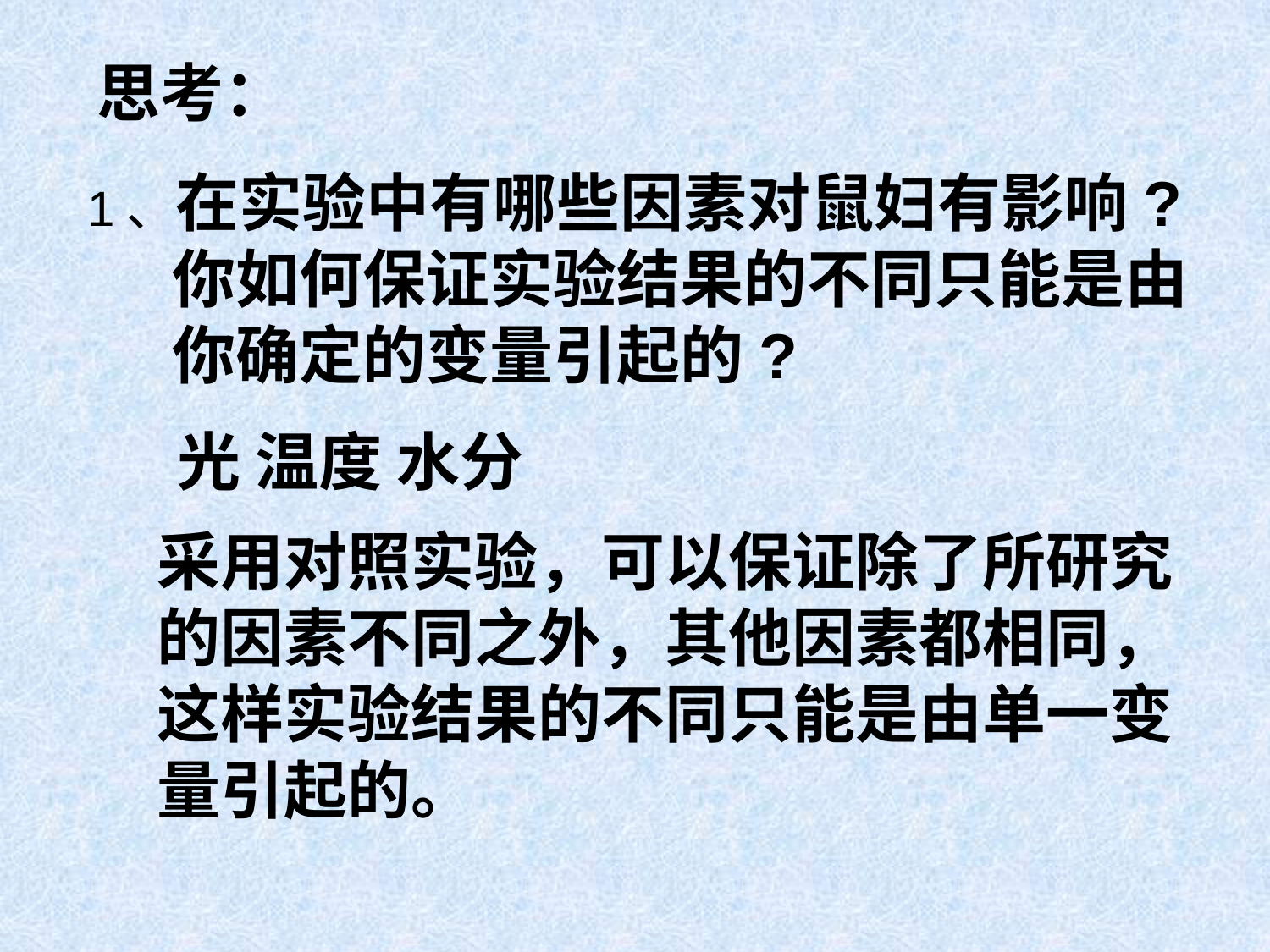

思考：
1、在实验中有哪些因素对鼠妇有影响? 你如何保证实验结果的不同只能是由你确定的变量引起的?

光 温度 水分
采用对照实验，可以保证除了所研究的因素不同之外，其他因素都相同，这样实验结果的不同只能是由单一变量引起的。